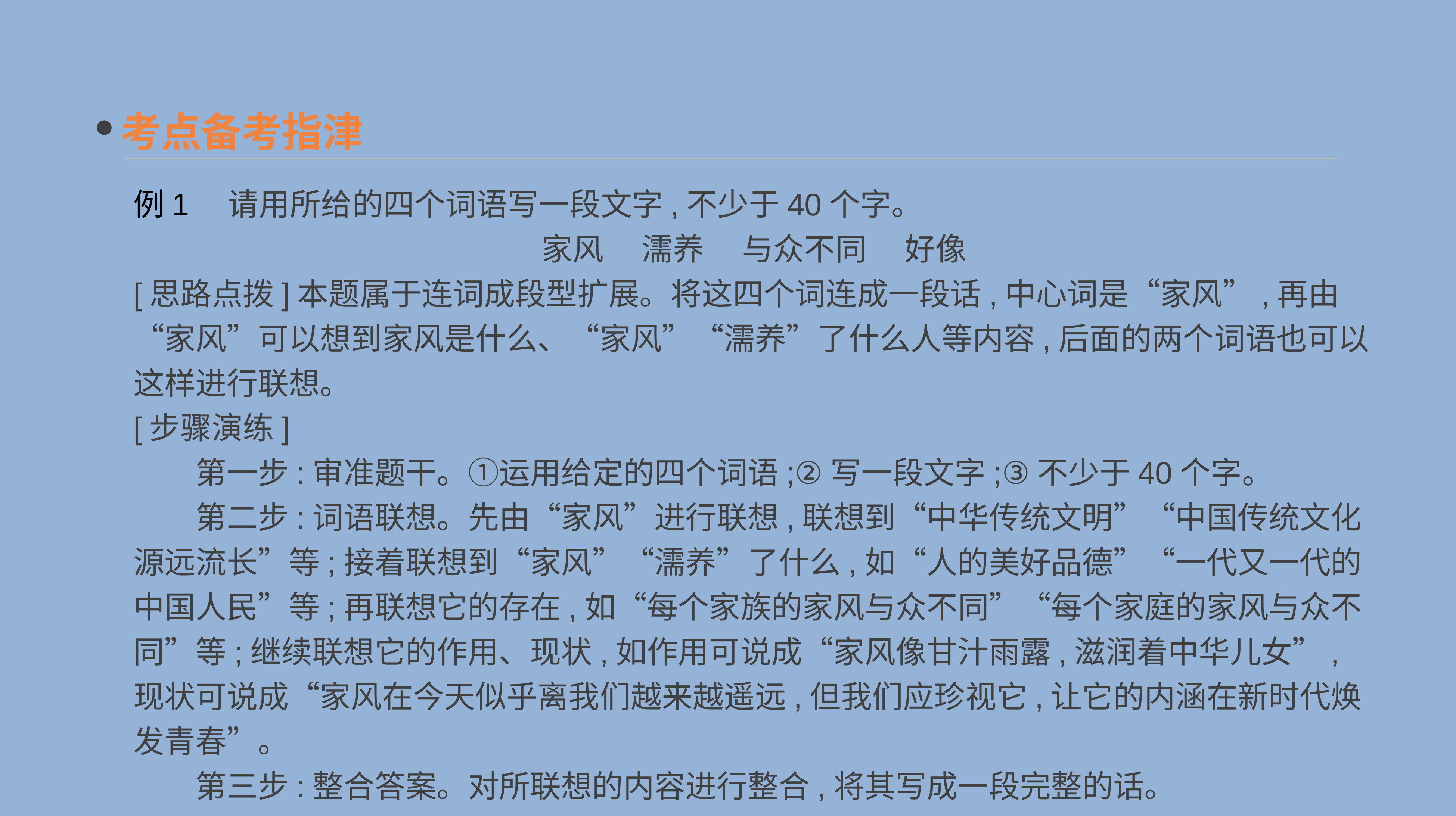

考点备考指津

例1　请用所给的四个词语写一段文字,不少于40个字。
家风　 濡养　 与众不同　 好像
[思路点拨]本题属于连词成段型扩展。将这四个词连成一段话,中心词是“家风”,再由“家风”可以想到家风是什么、“家风”“濡养”了什么人等内容,后面的两个词语也可以这样进行联想。
[步骤演练]
　　第一步:审准题干。①运用给定的四个词语;②写一段文字;③不少于40个字。
　　第二步:词语联想。先由“家风”进行联想,联想到“中华传统文明”“中国传统文化源远流长”等;接着联想到“家风”“濡养”了什么,如“人的美好品德”“一代又一代的中国人民”等;再联想它的存在,如“每个家族的家风与众不同”“每个家庭的家风与众不同”等;继续联想它的作用、现状,如作用可说成“家风像甘汁雨露,滋润着中华儿女”,现状可说成“家风在今天似乎离我们越来越遥远,但我们应珍视它,让它的内涵在新时代焕发青春”。
　　第三步:整合答案。对所联想的内容进行整合,将其写成一段完整的话。